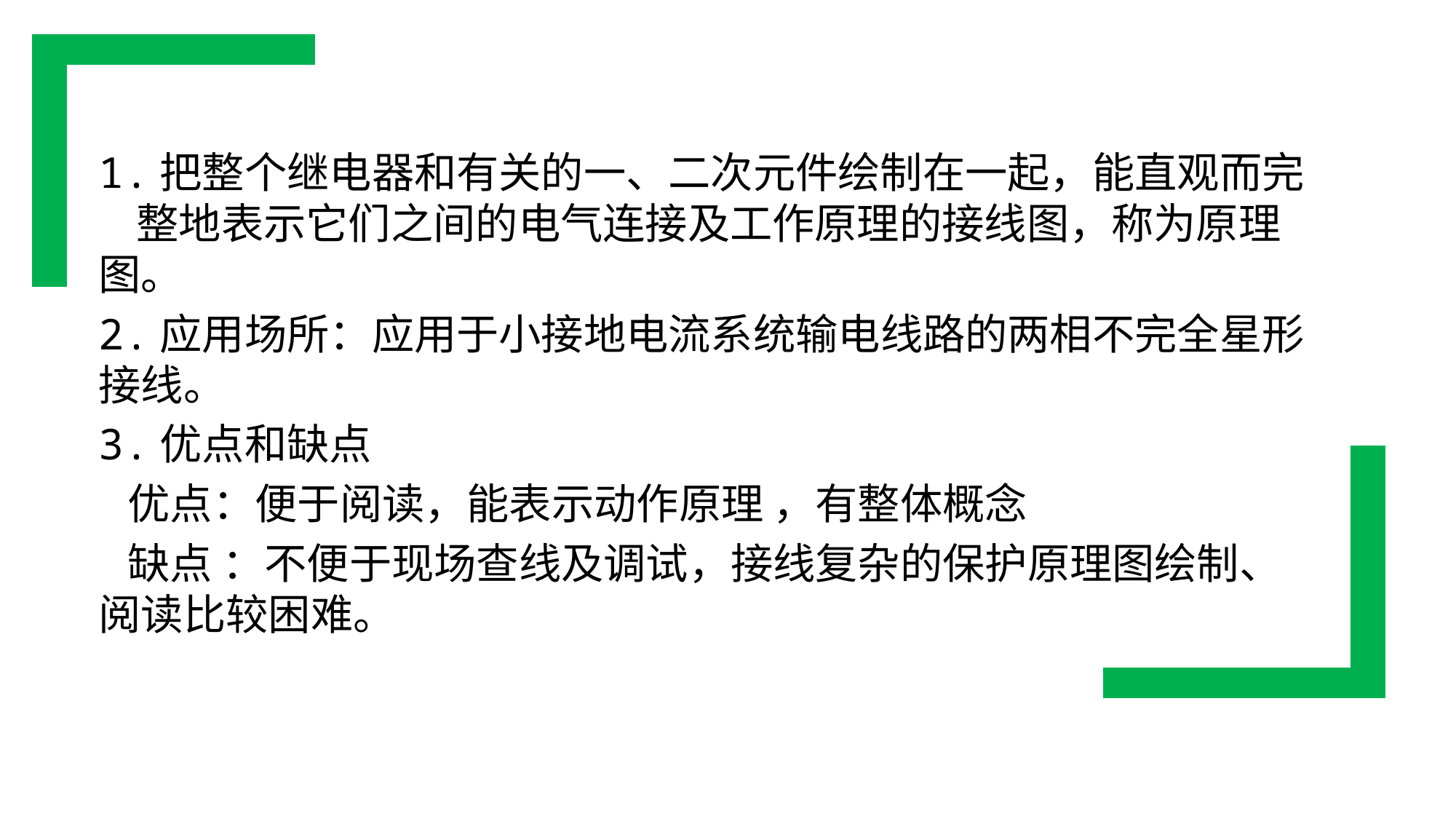

1.把整个继电器和有关的一、二次元件绘制在一起，能直观而完      整地表示它们之间的电气连接及工作原理的接线图，称为原理图。
2.应用场所：应用于小接地电流系统输电线路的两相不完全星形接线。
3.优点和缺点
  优点：便于阅读，能表示动作原理 ，有整体概念
  缺点 ：不便于现场查线及调试，接线复杂的保护原理图绘制、阅读比较困难。